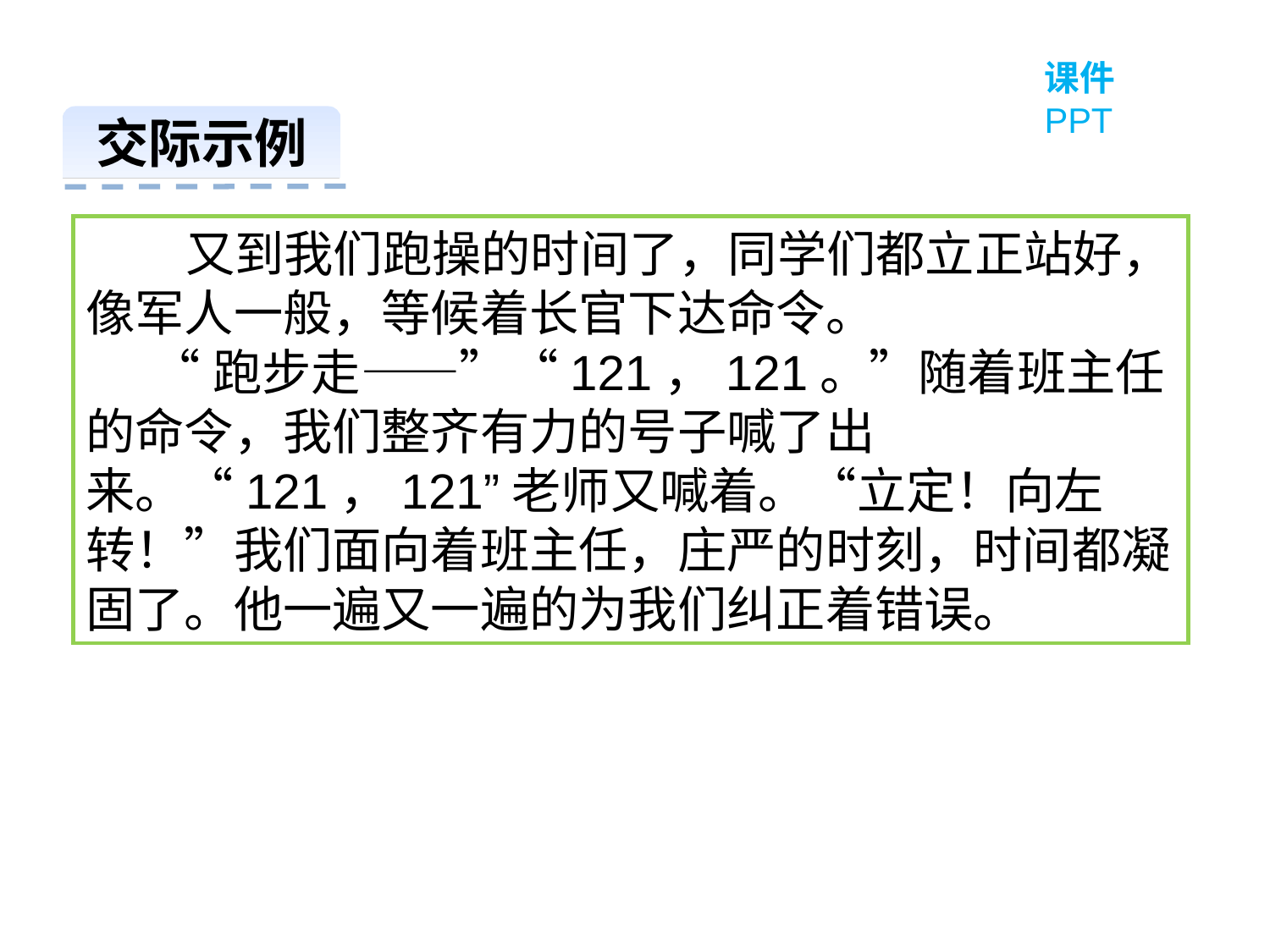

课件PPT
交际示例

        又到我们跑操的时间了，同学们都立正站好，像军人一般，等候着长官下达命令。
      “跑步走——”“121，121。”随着班主任的命令，我们整齐有力的号子喊了出来。“121，121”老师又喊着。“立定！向左转！”我们面向着班主任，庄严的时刻，时间都凝固了。他一遍又一遍的为我们纠正着错误。